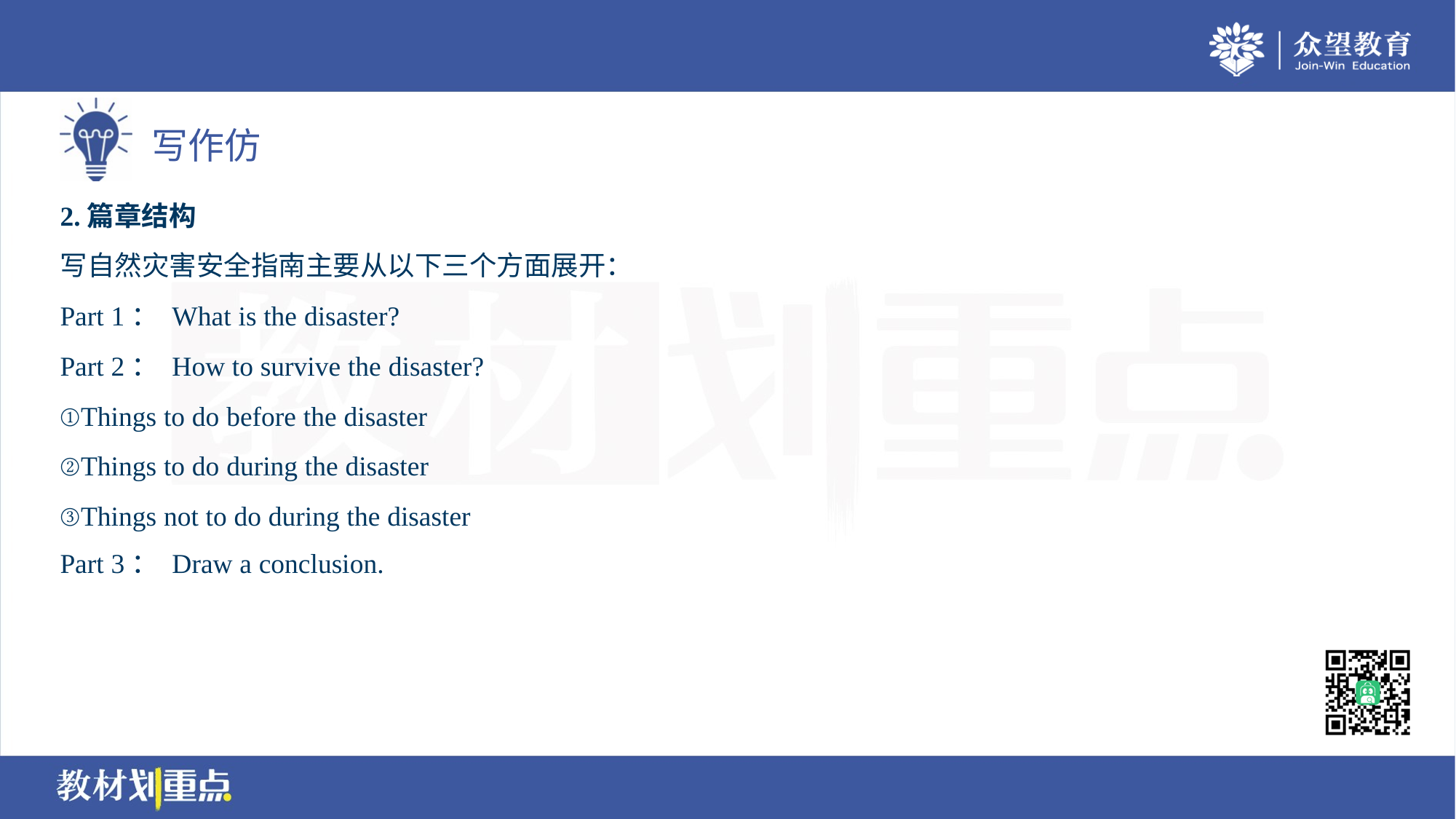

2.篇章结构
写自然灾害安全指南主要从以下三个方面展开：
Part 1： What is the disaster?
Part 2： How to survive the disaster?
①Things to do before the disaster
②Things to do during the disaster
③Things not to do during the disaster
Part 3： Draw a conclusion.